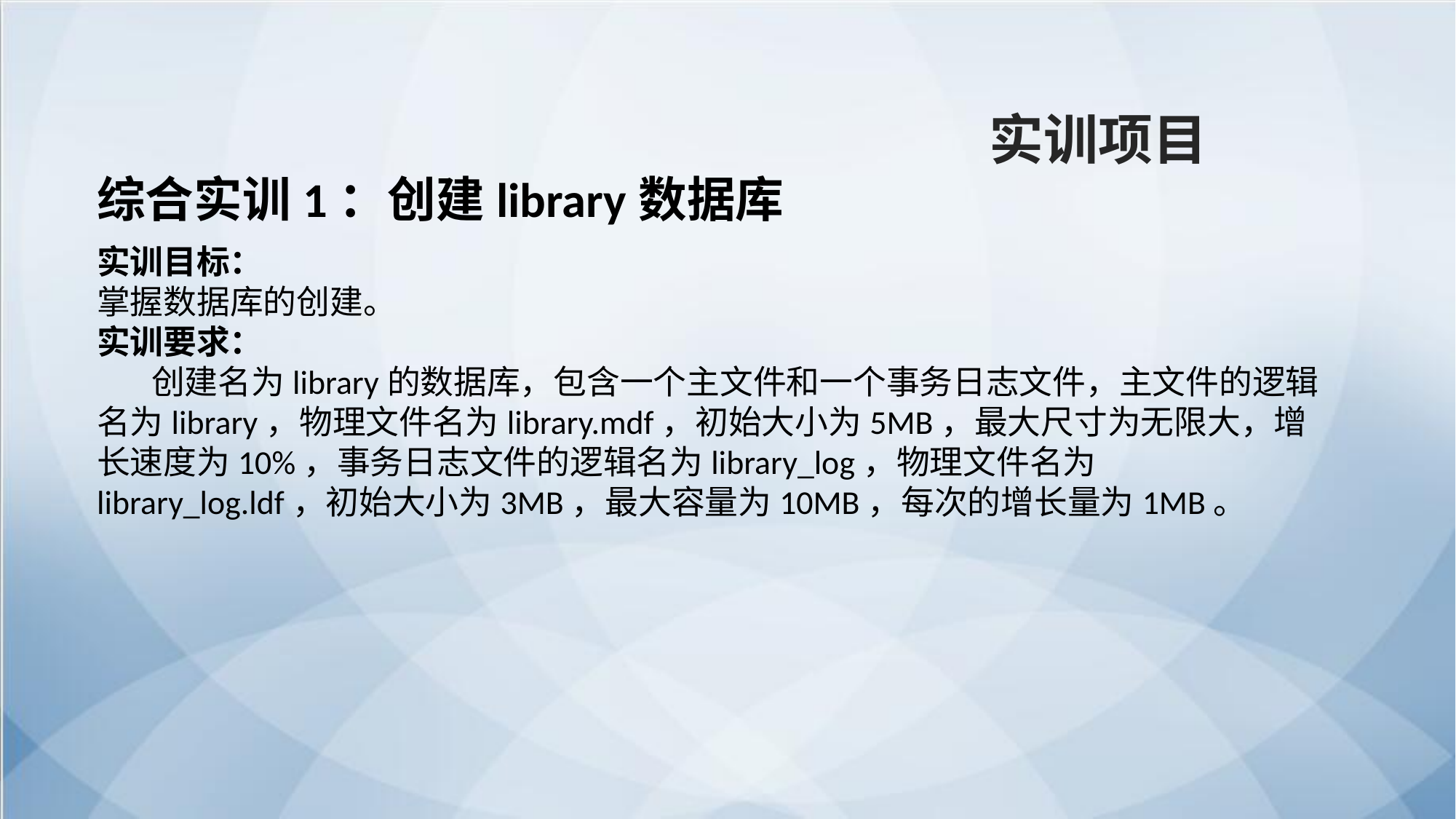

实训项目
综合实训1：创建library数据库
实训目标：
掌握数据库的创建。
实训要求：
创建名为library的数据库，包含一个主文件和一个事务日志文件，主文件的逻辑名为library，物理文件名为library.mdf，初始大小为5MB，最大尺寸为无限大，增长速度为10%，事务日志文件的逻辑名为library_log，物理文件名为library_log.ldf，初始大小为3MB，最大容量为10MB，每次的增长量为1MB。